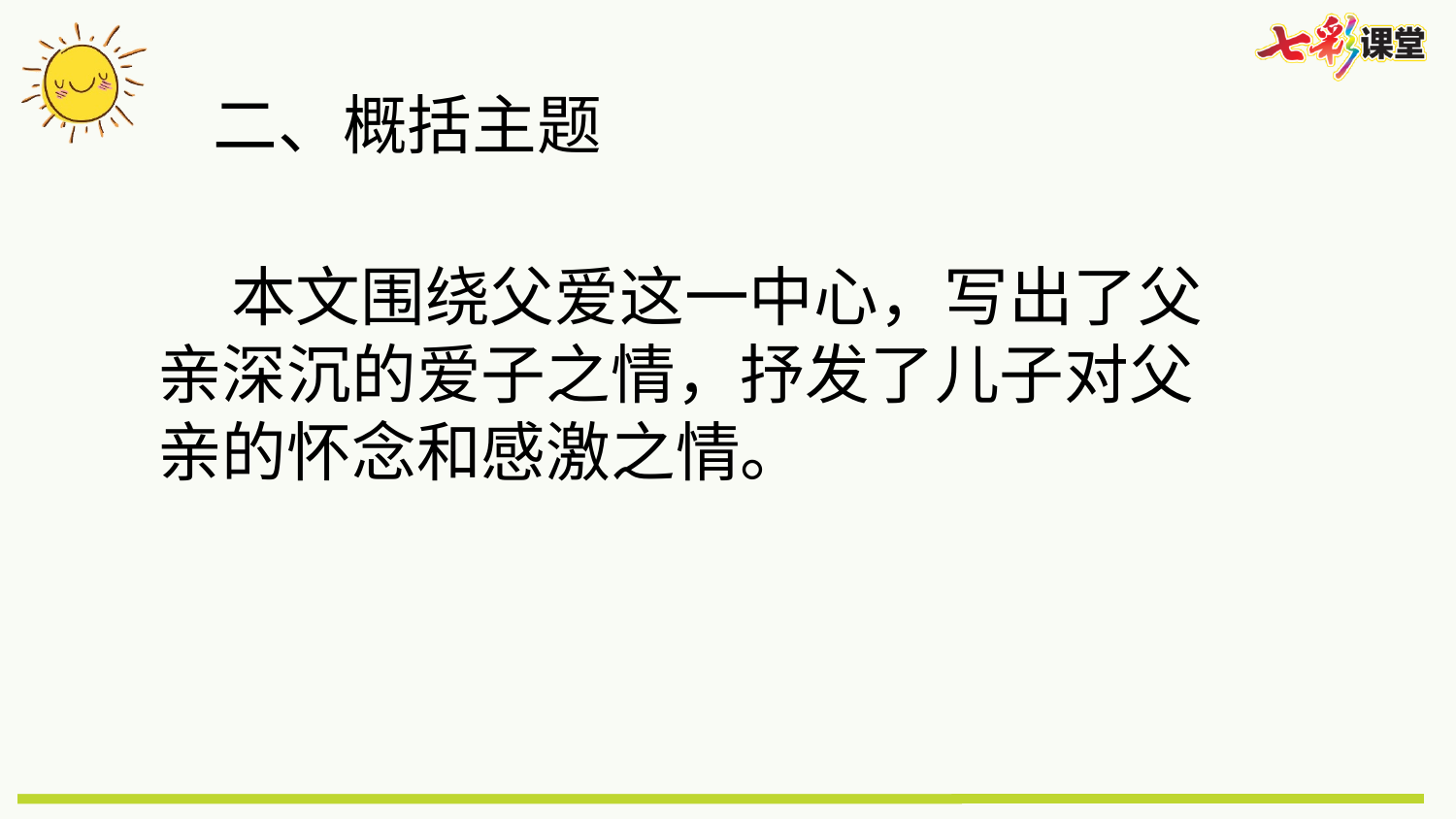

二、概括主题
    本文围绕父爱这一中心，写出了父亲深沉的爱子之情，抒发了儿子对父亲的怀念和感激之情。